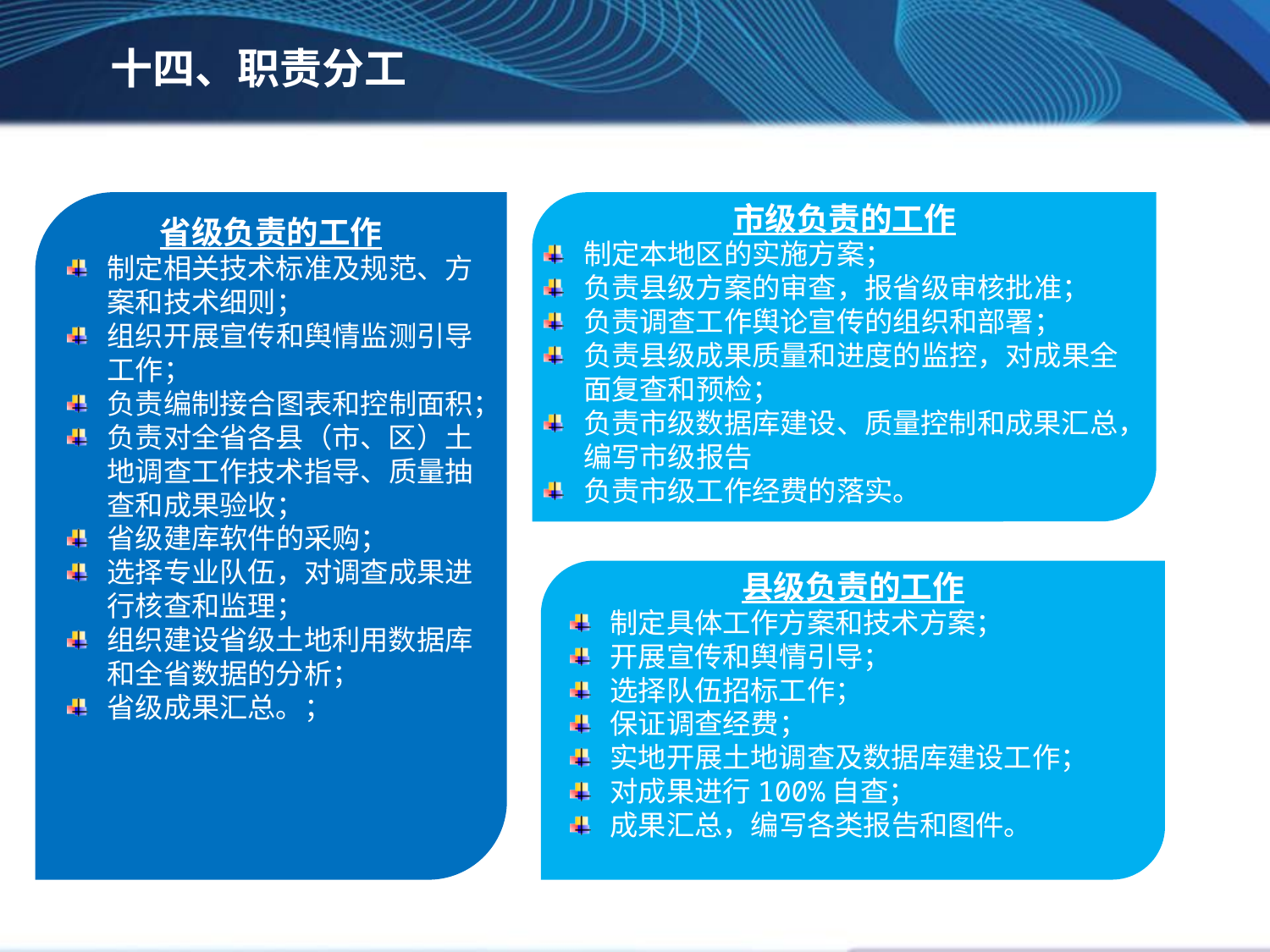

十四、职责分工

市级负责的工作
制定本地区的实施方案；
负责县级方案的审查，报省级审核批准；
负责调查工作舆论宣传的组织和部署；
负责县级成果质量和进度的监控，对成果全面复查和预检；
负责市级数据库建设、质量控制和成果汇总，编写市级报告
负责市级工作经费的落实。

省级负责的工作
制定相关技术标准及规范、方案和技术细则；
组织开展宣传和舆情监测引导工作；
负责编制接合图表和控制面积；
负责对全省各县（市、区）土地调查工作技术指导、质量抽查和成果验收；
省级建库软件的采购；
选择专业队伍，对调查成果进行核查和监理；
组织建设省级土地利用数据库和全省数据的分析；
省级成果汇总。；

县级负责的工作
制定具体工作方案和技术方案；
开展宣传和舆情引导；
选择队伍招标工作；
保证调查经费；
实地开展土地调查及数据库建设工作；
对成果进行100%自查；
成果汇总，编写各类报告和图件。